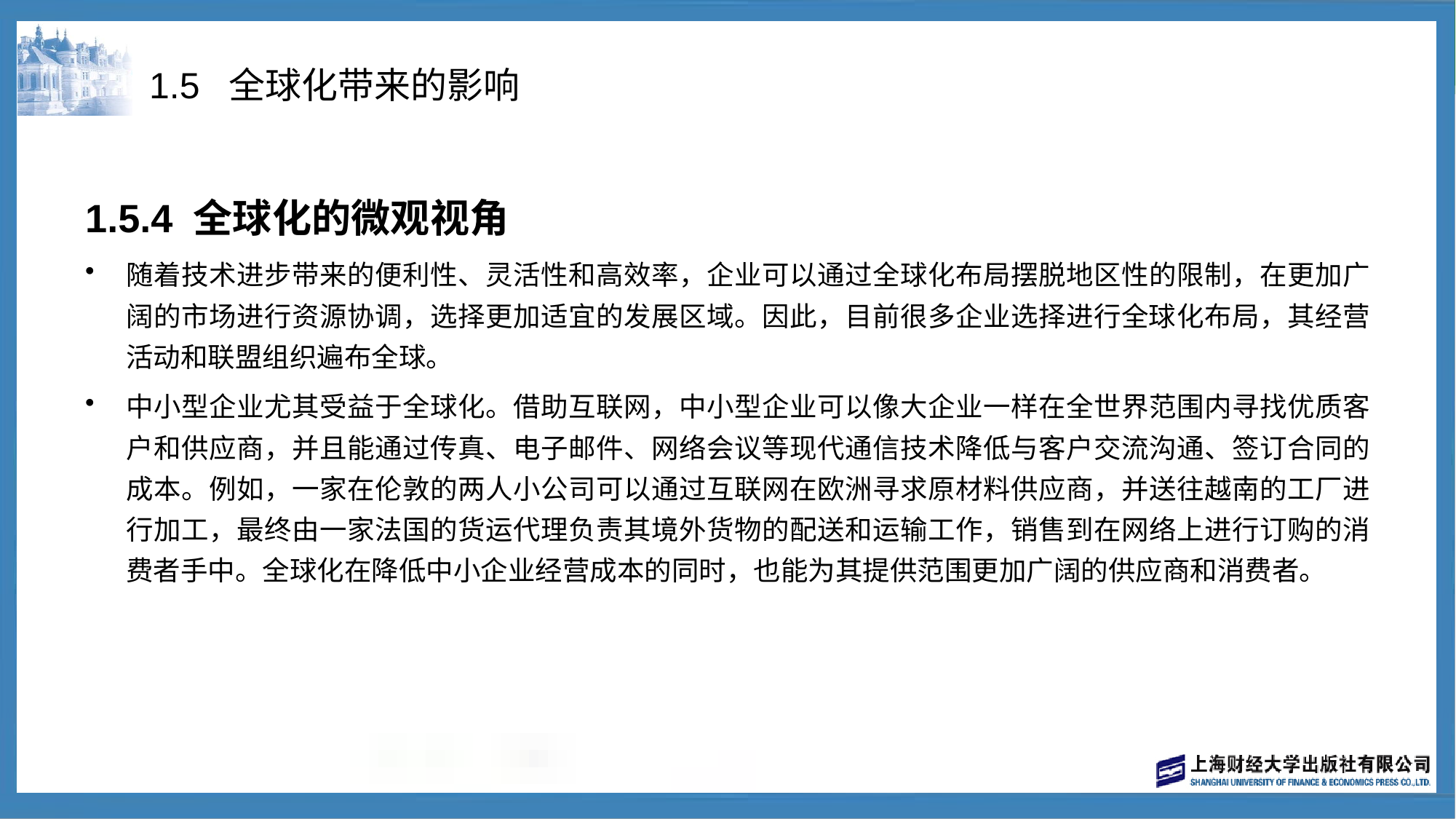

# 1.5  全球化带来的影响
1.5.4 全球化的微观视角
随着技术进步带来的便利性、灵活性和高效率，企业可以通过全球化布局摆脱地区性的限制，在更加广阔的市场进行资源协调，选择更加适宜的发展区域。因此，目前很多企业选择进行全球化布局，其经营活动和联盟组织遍布全球。
中小型企业尤其受益于全球化。借助互联网，中小型企业可以像大企业一样在全世界范围内寻找优质客户和供应商，并且能通过传真、电子邮件、网络会议等现代通信技术降低与客户交流沟通、签订合同的成本。例如，一家在伦敦的两人小公司可以通过互联网在欧洲寻求原材料供应商，并送往越南的工厂进行加工，最终由一家法国的货运代理负责其境外货物的配送和运输工作，销售到在网络上进行订购的消费者手中。全球化在降低中小企业经营成本的同时，也能为其提供范围更加广阔的供应商和消费者。